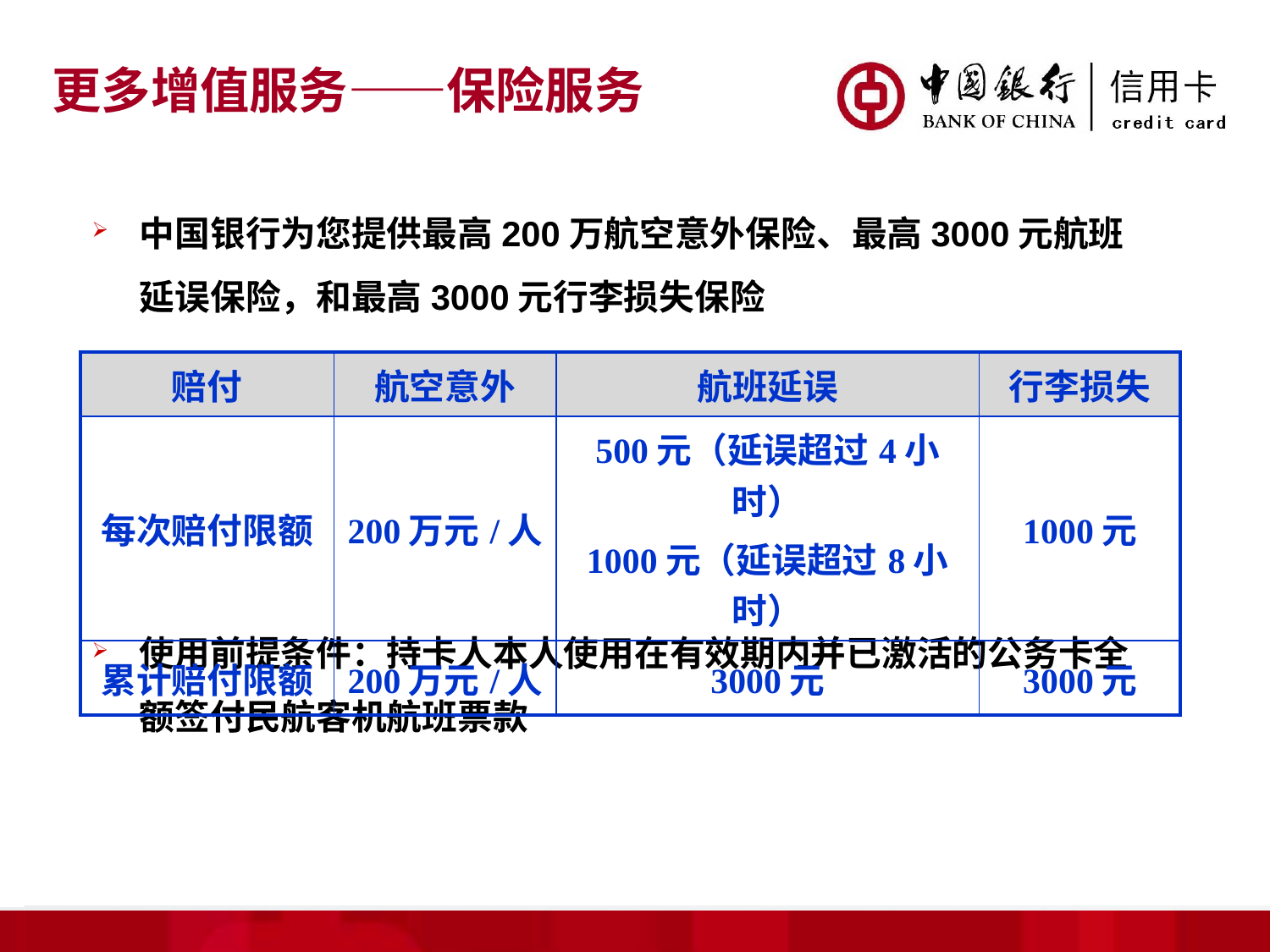

更多增值服务——保险服务

中国银行为您提供最高200万航空意外保险、最高3000元航班延误保险，和最高3000元行李损失保险

使用前提条件：持卡人本人使用在有效期内并已激活的公务卡全额签付民航客机航班票款

| 赔付 | 航空意外 | 航班延误 | 行李损失 |
| --- | --- | --- | --- |
| 每次赔付限额 | 200万元/人 | 500元（延误超过4小时） 1000元（延误超过8小时） | 1000元 |
| 累计赔付限额 | 200万元/人 | 3000元 | 3000元 |